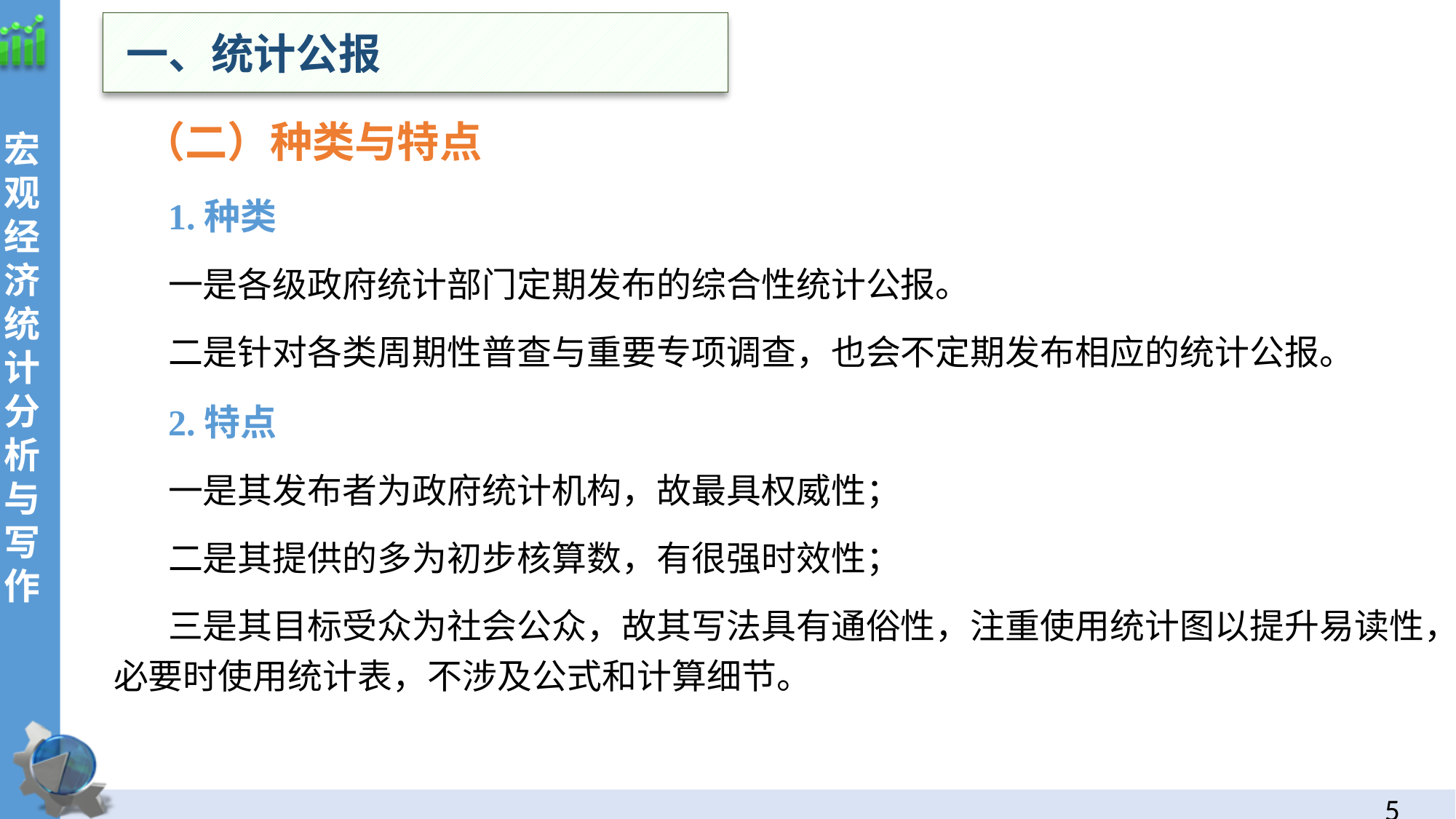

一、统计公报
  （二）种类与特点
1.种类
一是各级政府统计部门定期发布的综合性统计公报。
二是针对各类周期性普查与重要专项调查，也会不定期发布相应的统计公报。
2.特点
一是其发布者为政府统计机构，故最具权威性；
二是其提供的多为初步核算数，有很强时效性；
三是其目标受众为社会公众，故其写法具有通俗性，注重使用统计图以提升易读性，必要时使用统计表，不涉及公式和计算细节。

5